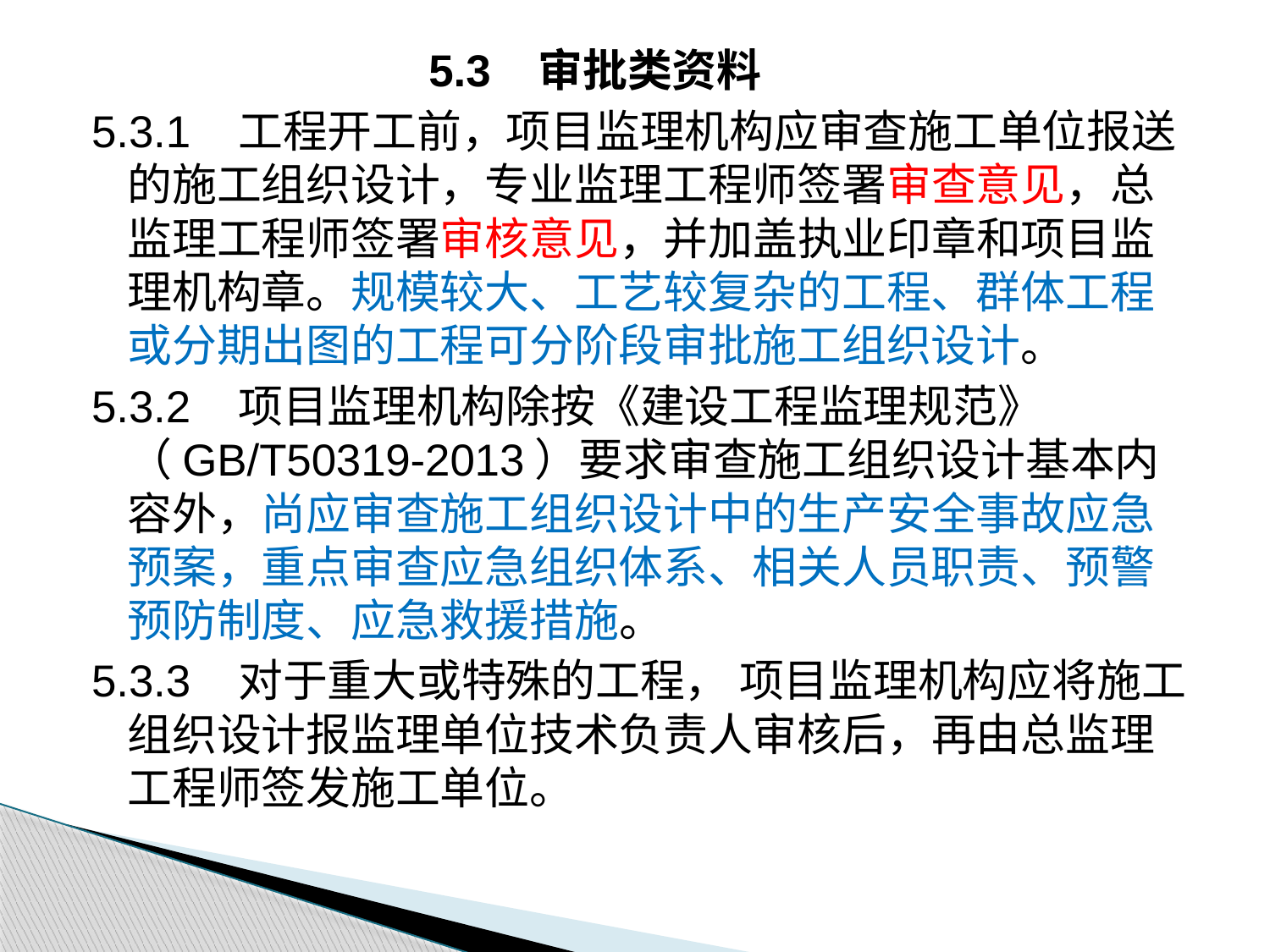

5.3   审批类资料
5.3.1   工程开工前，项目监理机构应审查施工单位报送的施工组织设计，专业监理工程师签署审查意见，总监理工程师签署审核意见，并加盖执业印章和项目监理机构章。规模较大、工艺较复杂的工程、群体工程或分期出图的工程可分阶段审批施工组织设计。
5.3.2   项目监理机构除按《建设工程监理规范》 （GB/T50319-2013）要求审查施工组织设计基本内容外，尚应审查施工组织设计中的生产安全事故应急预案，重点审查应急组织体系、相关人员职责、预警预防制度、应急救援措施。
5.3.3   对于重大或特殊的工程， 项目监理机构应将施工组织设计报监理单位技术负责人审核后，再由总监理工程师签发施工单位。